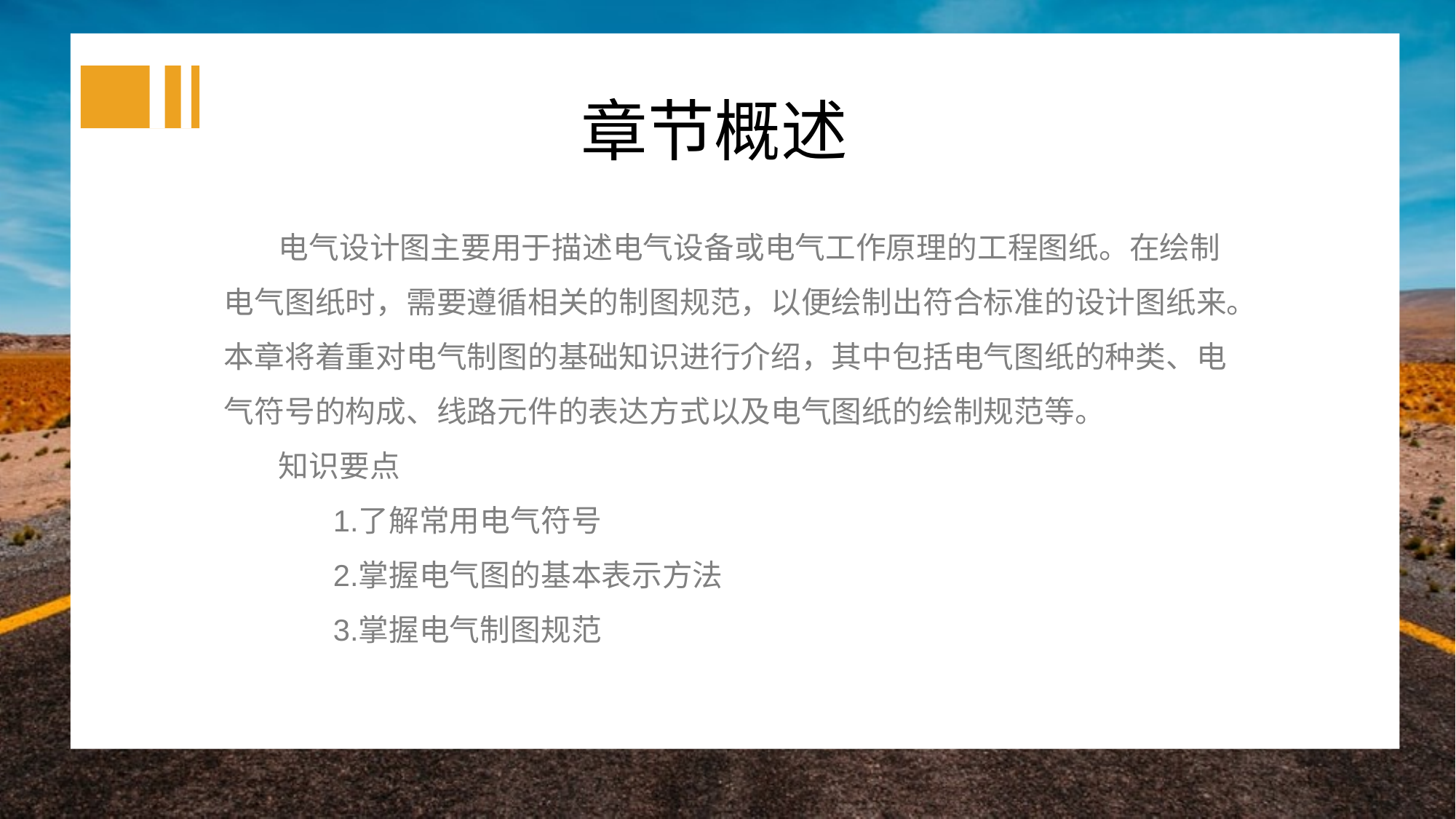

章节概述
电气设计图主要用于描述电气设备或电气工作原理的工程图纸。在绘制电气图纸时，需要遵循相关的制图规范，以便绘制出符合标准的设计图纸来。本章将着重对电气制图的基础知识进行介绍，其中包括电气图纸的种类、电气符号的构成、线路元件的表达方式以及电气图纸的绘制规范等。
知识要点
了解常用电气符号
掌握电气图的基本表示方法
掌握电气制图规范